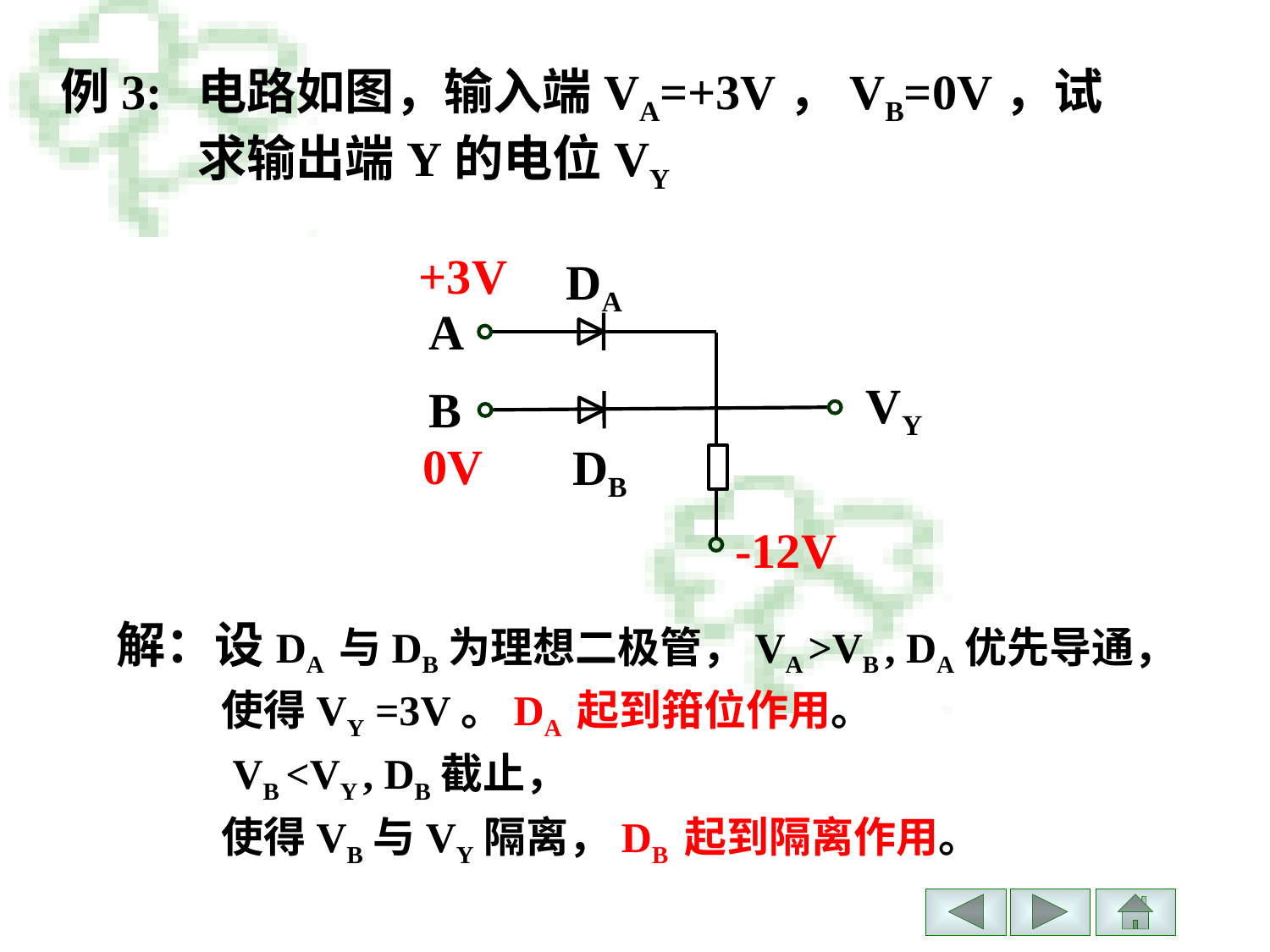

例3:
电路如图，输入端VA=+3V，VB=0V，试求输出端Y的电位VY

+3V
DA
A

VY
B

0V
DB

-12V

解：设DA 与DB为理想二极管，VA >VB , DA优先导通，
          使得VY =3V。DA 起到箝位作用。
           VB <VY , DB截止，
          使得VB与VY隔离，DB 起到隔离作用。